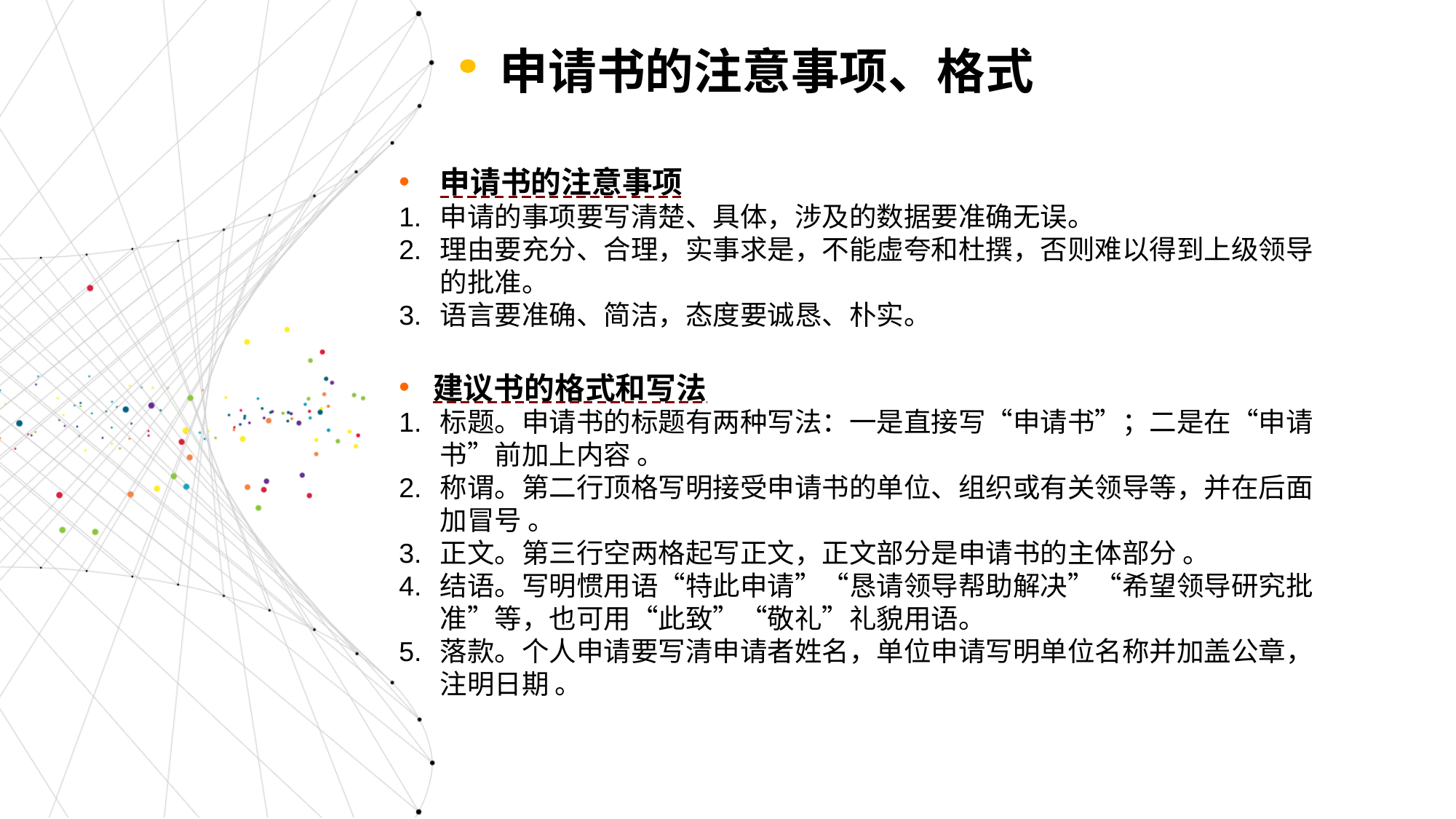

申请书的注意事项、格式

申请书的注意事项
申请的事项要写清楚、具体，涉及的数据要准确无误。
理由要充分、合理，实事求是，不能虚夸和杜撰，否则难以得到上级领导的批准。
语言要准确、简洁，态度要诚恳、朴实。

建议书的格式和写法
标题。申请书的标题有两种写法：一是直接写“申请书”；二是在“申请书”前加上内容 。
称谓。第二行顶格写明接受申请书的单位、组织或有关领导等，并在后面加冒号 。
正文。第三行空两格起写正文，正文部分是申请书的主体部分 。
结语。写明惯用语“特此申请”“恳请领导帮助解决”“希望领导研究批准”等，也可用“此致”“敬礼”礼貌用语。
落款。个人申请要写清申请者姓名，单位申请写明单位名称并加盖公章，注明日期 。